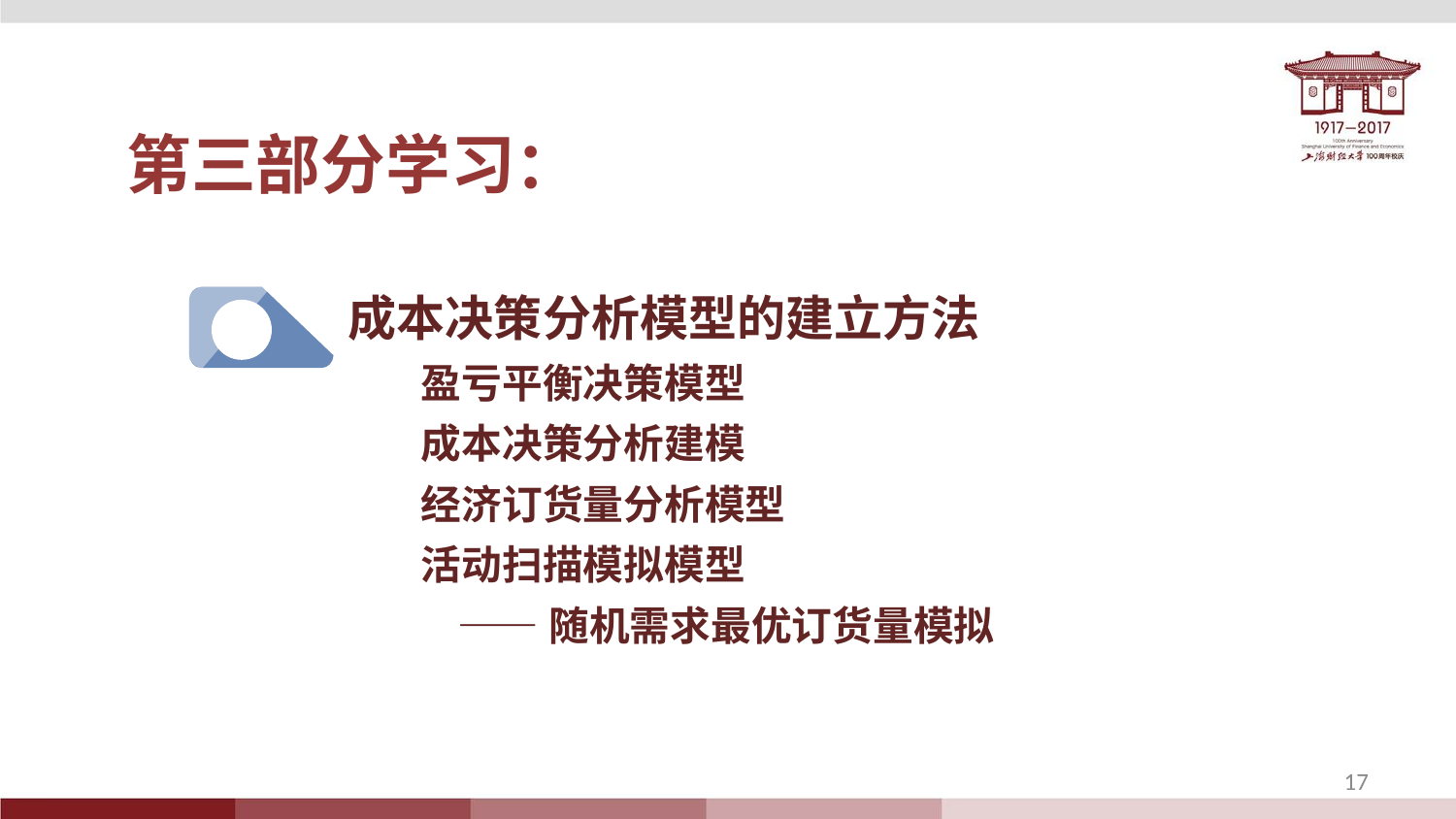

第三部分学习：
成本决策分析模型的建立方法
盈亏平衡决策模型
成本决策分析建模
经济订货量分析模型
活动扫描模拟模型
    ——随机需求最优订货量模拟

17